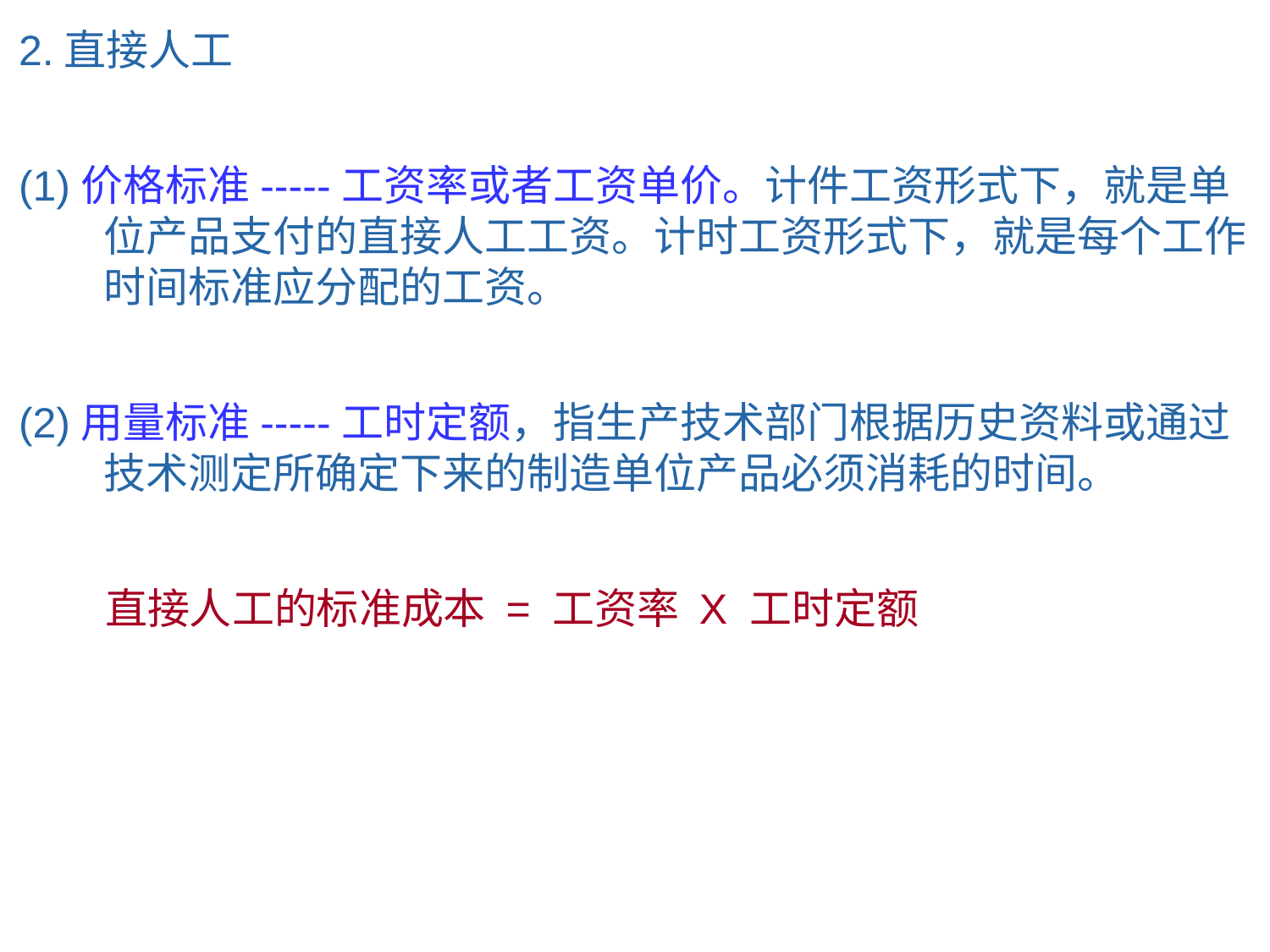

2.直接人工

(1)价格标准-----工资率或者工资单价。计件工资形式下，就是单位产品支付的直接人工工资。计时工资形式下，就是每个工作时间标准应分配的工资。

(2)用量标准-----工时定额，指生产技术部门根据历史资料或通过技术测定所确定下来的制造单位产品必须消耗的时间。

        直接人工的标准成本 = 工资率 X 工时定额